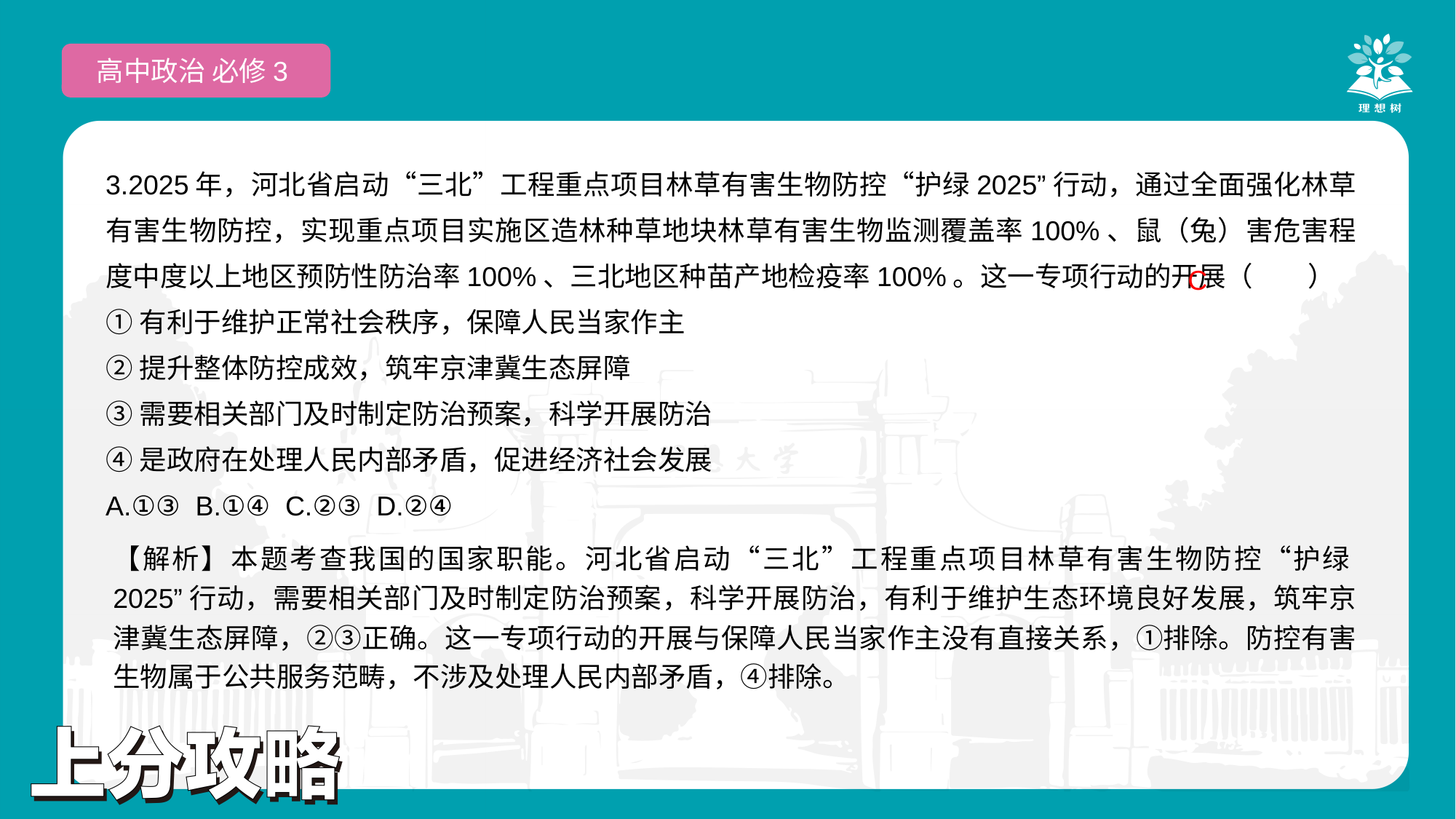

高中政治 必修3
3.2025年，河北省启动“三北”工程重点项目林草有害生物防控“护绿2025”行动，通过全面强化林草有害生物防控，实现重点项目实施区造林种草地块林草有害生物监测覆盖率100%、鼠（兔）害危害程度中度以上地区预防性防治率100%、三北地区种苗产地检疫率100%。这一专项行动的开展（　　）
①有利于维护正常社会秩序，保障人民当家作主
②提升整体防控成效，筑牢京津冀生态屏障
③需要相关部门及时制定防治预案，科学开展防治
④是政府在处理人民内部矛盾，促进经济社会发展
A.①③  B.①④  C.②③  D.②④
 C
【解析】本题考查我国的国家职能。河北省启动“三北”工程重点项目林草有害生物防控“护绿2025”行动，需要相关部门及时制定防治预案，科学开展防治，有利于维护生态环境良好发展，筑牢京津冀生态屏障，②③正确。这一专项行动的开展与保障人民当家作主没有直接关系，①排除。防控有害生物属于公共服务范畴，不涉及处理人民内部矛盾，④排除。